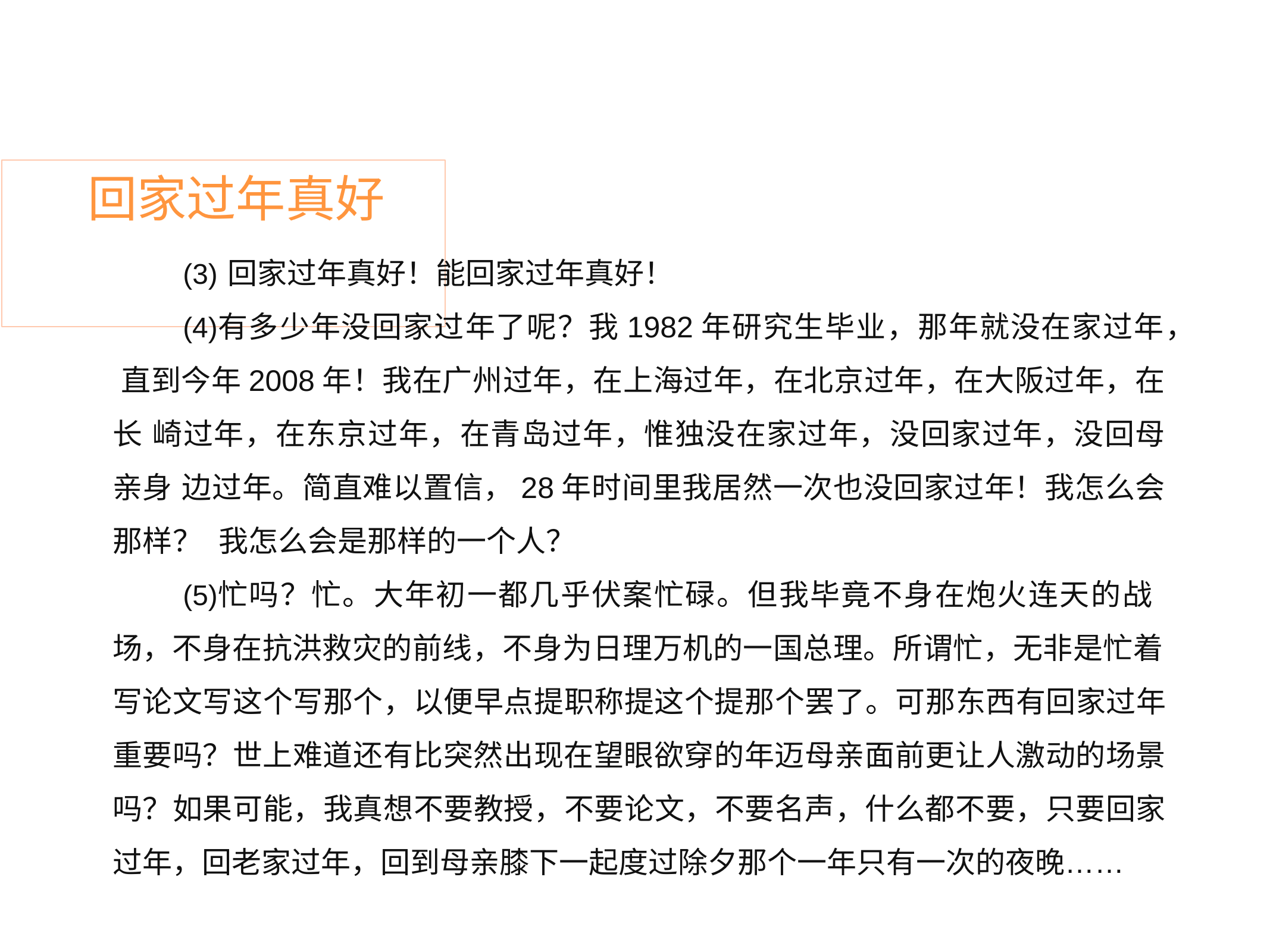

# 回家过年真好
回家过年真好！能回家过年真好！
有多少年没回家过年了呢？我1982年研究生毕业，那年就没在家过年， 直到今年2008年！我在广州过年，在上海过年，在北京过年，在大阪过年，在长 崎过年，在东京过年，在青岛过年，惟独没在家过年，没回家过年，没回母亲身 边过年。简直难以置信，28年时间里我居然一次也没回家过年！我怎么会那样？  我怎么会是那样的一个人？
忙吗？忙。大年初一都几乎伏案忙碌。但我毕竟不身在炮火连天的战 场，不身在抗洪救灾的前线，不身为日理万机的一国总理。所谓忙，无非是忙着
写论文写这个写那个，以便早点提职称提这个提那个罢了。可那东西有回家过年 重要吗？世上难道还有比突然出现在望眼欲穿的年迈母亲面前更让人激动的场景 吗？如果可能，我真想不要教授，不要论文，不要名声，什么都不要，只要回家 过年，回老家过年，回到母亲膝下一起度过除夕那个一年只有一次的夜晚……